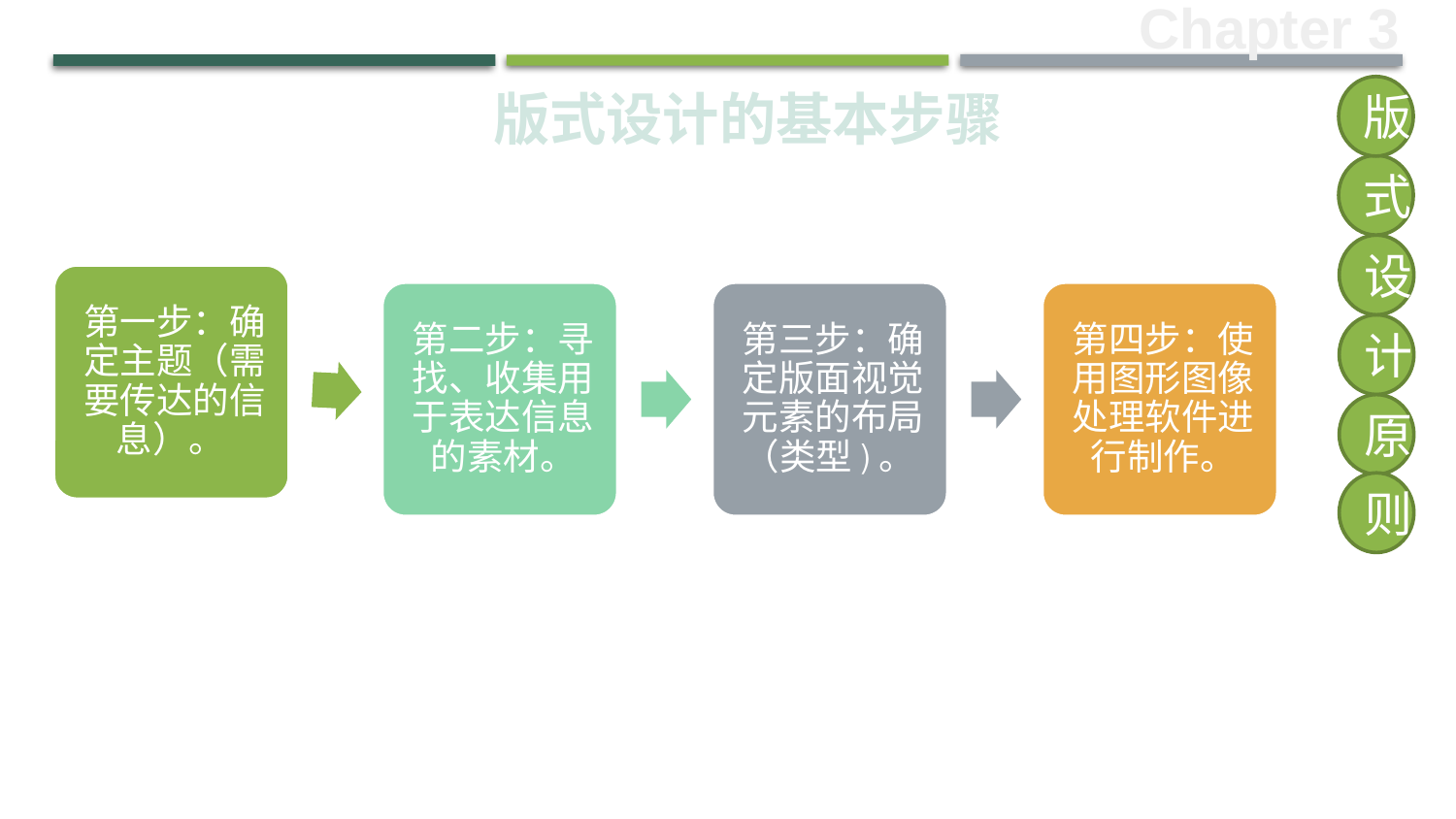

Chapter 3
版式设计的基本步骤
版
式
第一步：确定主题（需要传达的信息）。

第二步：寻找、收集用于表达信息的素材。

第三步：确定版面视觉元素的布局（类型)。

第四步：使用图形图像处理软件进行制作。
设
计
原
则